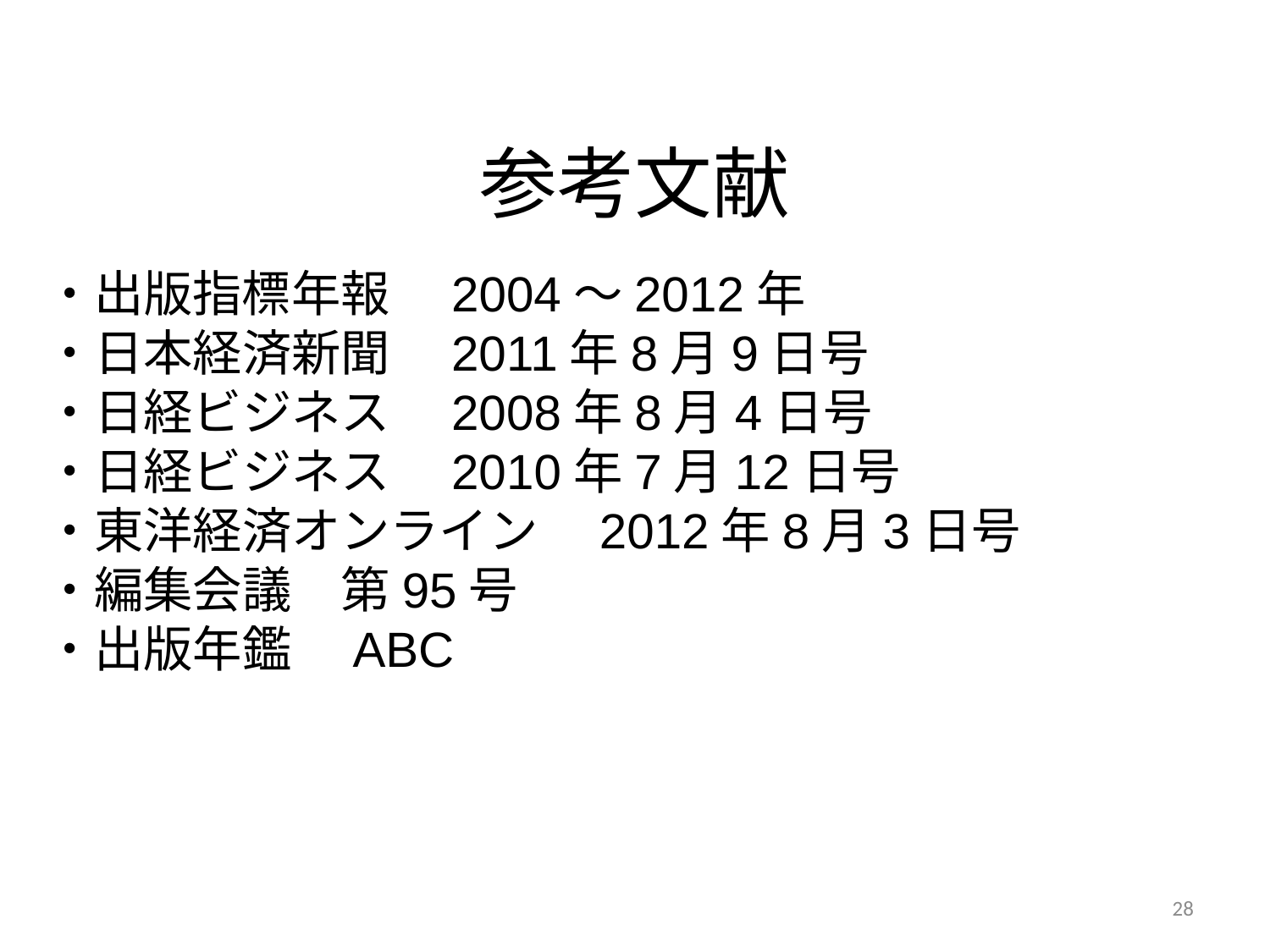

# 参考文献
・出版指標年報　2004～2012年
・日本経済新聞　2011年8月9日号
・日経ビジネス　2008年8月4日号
・日経ビジネス　2010年7月12日号
・東洋経済オンライン　2012年8月3日号
・編集会議　第95号
・出版年鑑　ABC
28